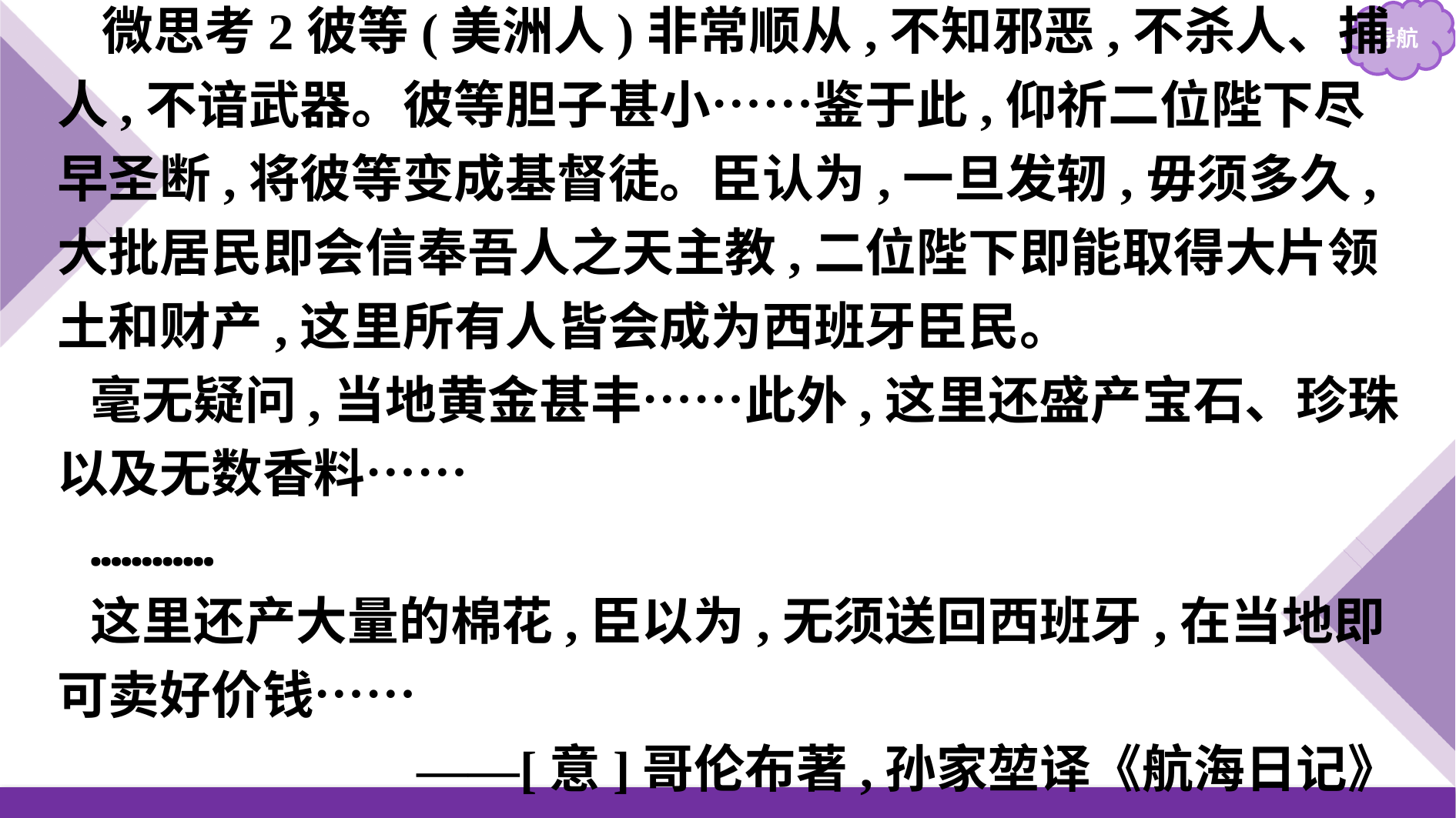

微思考2彼等(美洲人)非常顺从,不知邪恶,不杀人、捕人,不谙武器。彼等胆子甚小……鉴于此,仰祈二位陛下尽早圣断,将彼等变成基督徒。臣认为,一旦发轫,毋须多久,大批居民即会信奉吾人之天主教,二位陛下即能取得大片领土和财产,这里所有人皆会成为西班牙臣民。
毫无疑问,当地黄金甚丰……此外,这里还盛产宝石、珍珠以及无数香料……
…………
这里还产大量的棉花,臣以为,无须送回西班牙,在当地即可卖好价钱……
——[意]哥伦布著,孙家堃译《航海日记》